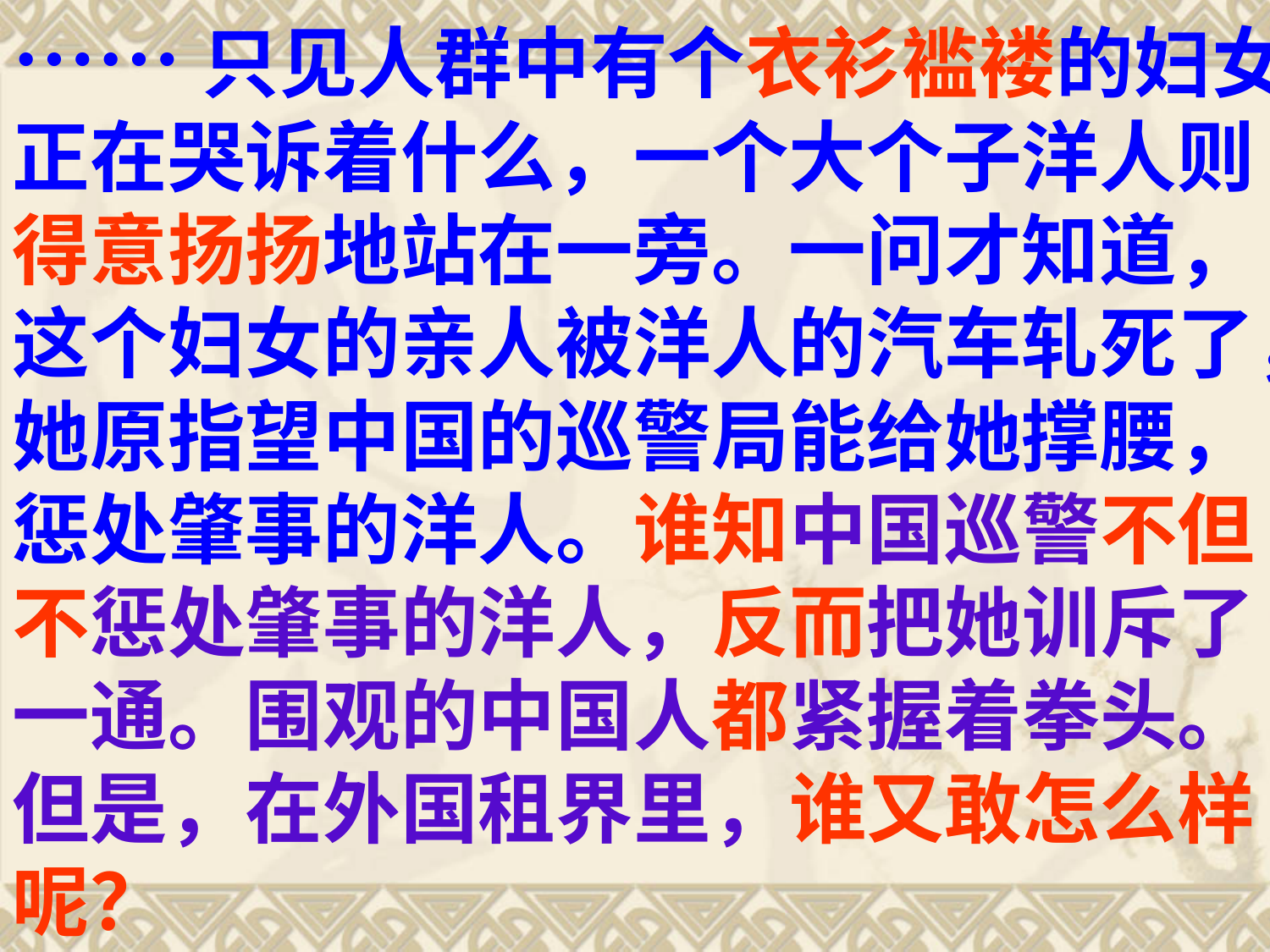

……只见人群中有个衣衫褴褛的妇女正在哭诉着什么，一个大个子洋人则得意扬扬地站在一旁。一问才知道，这个妇女的亲人被洋人的汽车轧死了，她原指望中国的巡警局能给她撑腰，惩处肇事的洋人。谁知中国巡警不但不惩处肇事的洋人，反而把她训斥了一通。围观的中国人都紧握着拳头。但是，在外国租界里，谁又敢怎么样呢？